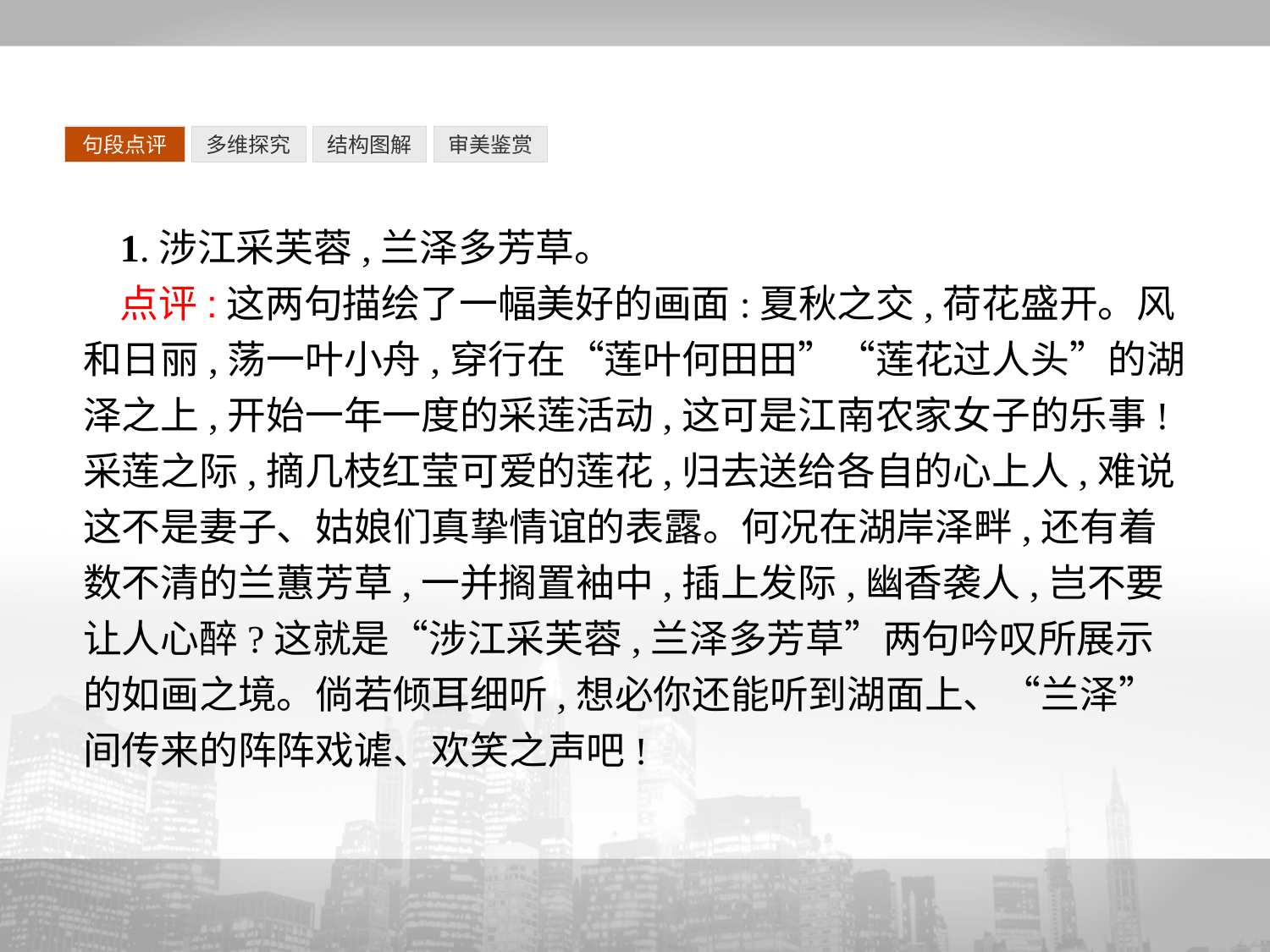

句段点评
多维探究
结构图解
审美鉴赏
1.涉江采芙蓉,兰泽多芳草。
点评:这两句描绘了一幅美好的画面:夏秋之交,荷花盛开。风和日丽,荡一叶小舟,穿行在“莲叶何田田”“莲花过人头”的湖泽之上,开始一年一度的采莲活动,这可是江南农家女子的乐事!采莲之际,摘几枝红莹可爱的莲花,归去送给各自的心上人,难说这不是妻子、姑娘们真挚情谊的表露。何况在湖岸泽畔,还有着数不清的兰蕙芳草,一并搁置袖中,插上发际,幽香袭人,岂不要让人心醉?这就是“涉江采芙蓉,兰泽多芳草”两句吟叹所展示的如画之境。倘若倾耳细听,想必你还能听到湖面上、“兰泽”间传来的阵阵戏谑、欢笑之声吧!